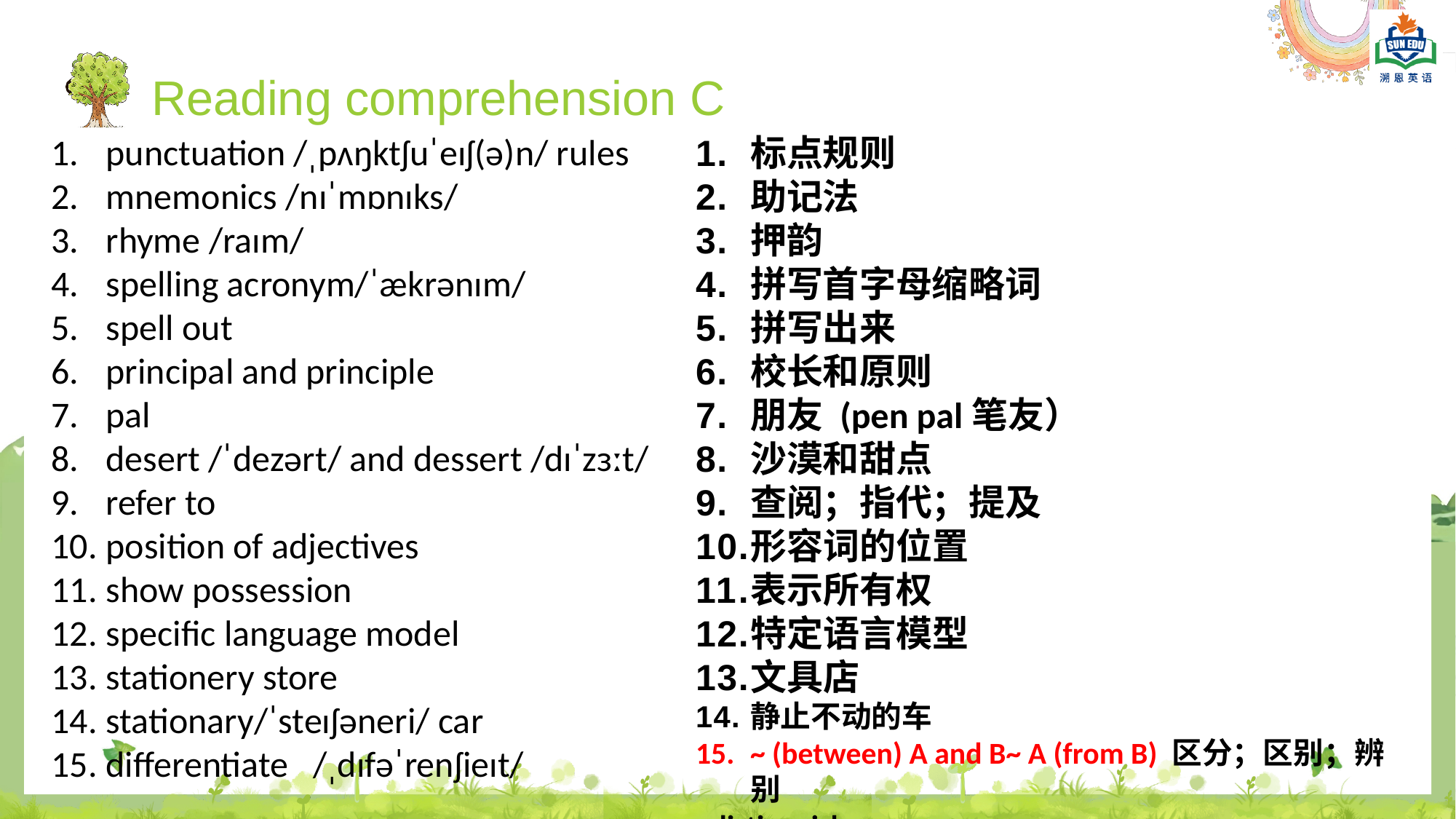

Reading comprehension C
punctuation /ˌpʌŋktʃuˈeɪʃ(ə)n/ rules
mnemonics /nɪˈmɒnɪks/
rhyme /raɪm/
spelling acronym/ˈækrənɪm/
spell out
principal and principle
pal
desert /ˈdezərt/ and dessert /dɪˈzɜːt/
refer to
position of adjectives
show possession
specific language model
stationery store
stationary/ˈsteɪʃəneri/ car
differentiate   /ˌdɪfəˈrenʃieɪt/

标点规则
助记法
押韵
拼写首字母缩略词
拼写出来
校长和原则
朋友 (pen pal笔友）
沙漠和甜点
查阅；指代；提及
形容词的位置
表示所有权
特定语言模型
文具店
静止不动的车
~ (between) A and B~ A (from B) 区分；区别；辨别
=distinguish